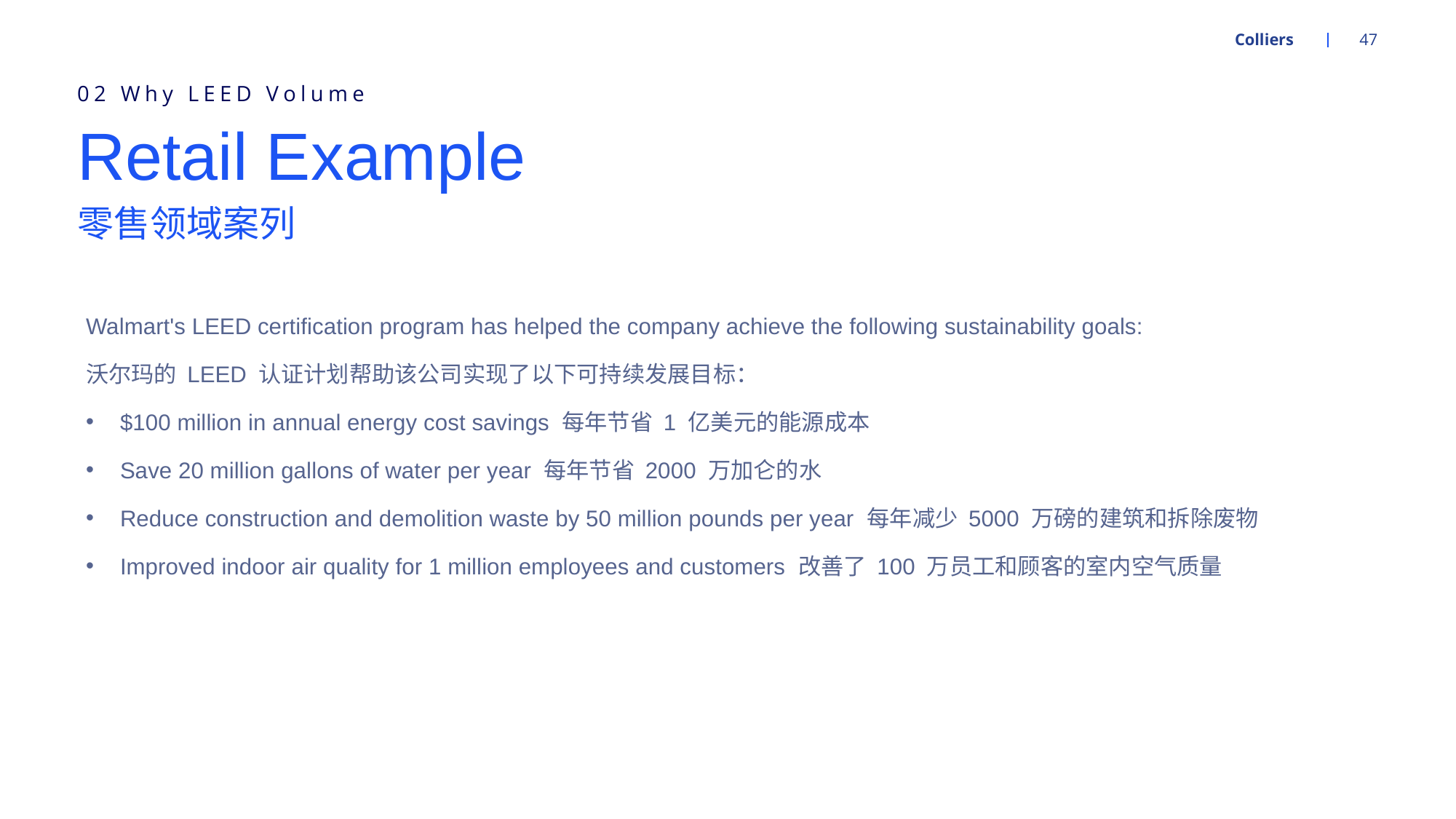

Colliers
47
02 Why LEED Volume
# Retail Example
零售领域案列
Walmart's LEED certification program has helped the company achieve the following sustainability goals:
沃尔玛的 LEED 认证计划帮助该公司实现了以下可持续发展目标：
$100 million in annual energy cost savings 每年节省 1 亿美元的能源成本
Save 20 million gallons of water per year 每年节省 2000 万加仑的水
Reduce construction and demolition waste by 50 million pounds per year 每年减少 5000 万磅的建筑和拆除废物
Improved indoor air quality for 1 million employees and customers 改善了 100 万员工和顾客的室内空气质量